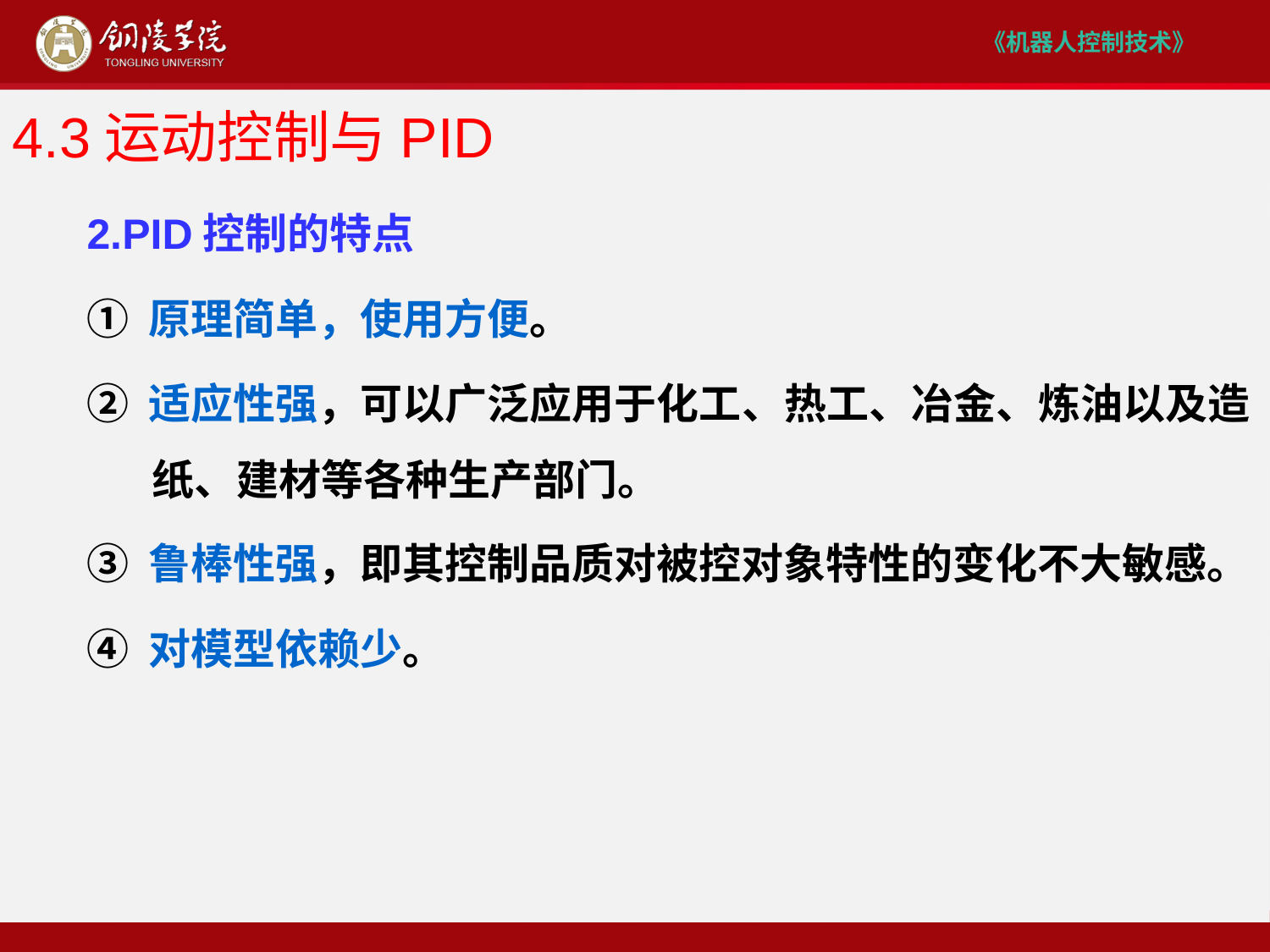

# 4.3运动控制与PID
2.PID控制的特点
① 原理简单，使用方便。
② 适应性强，可以广泛应用于化工、热工、冶金、炼油以及造纸、建材等各种生产部门。
③ 鲁棒性强，即其控制品质对被控对象特性的变化不大敏感。
④ 对模型依赖少。